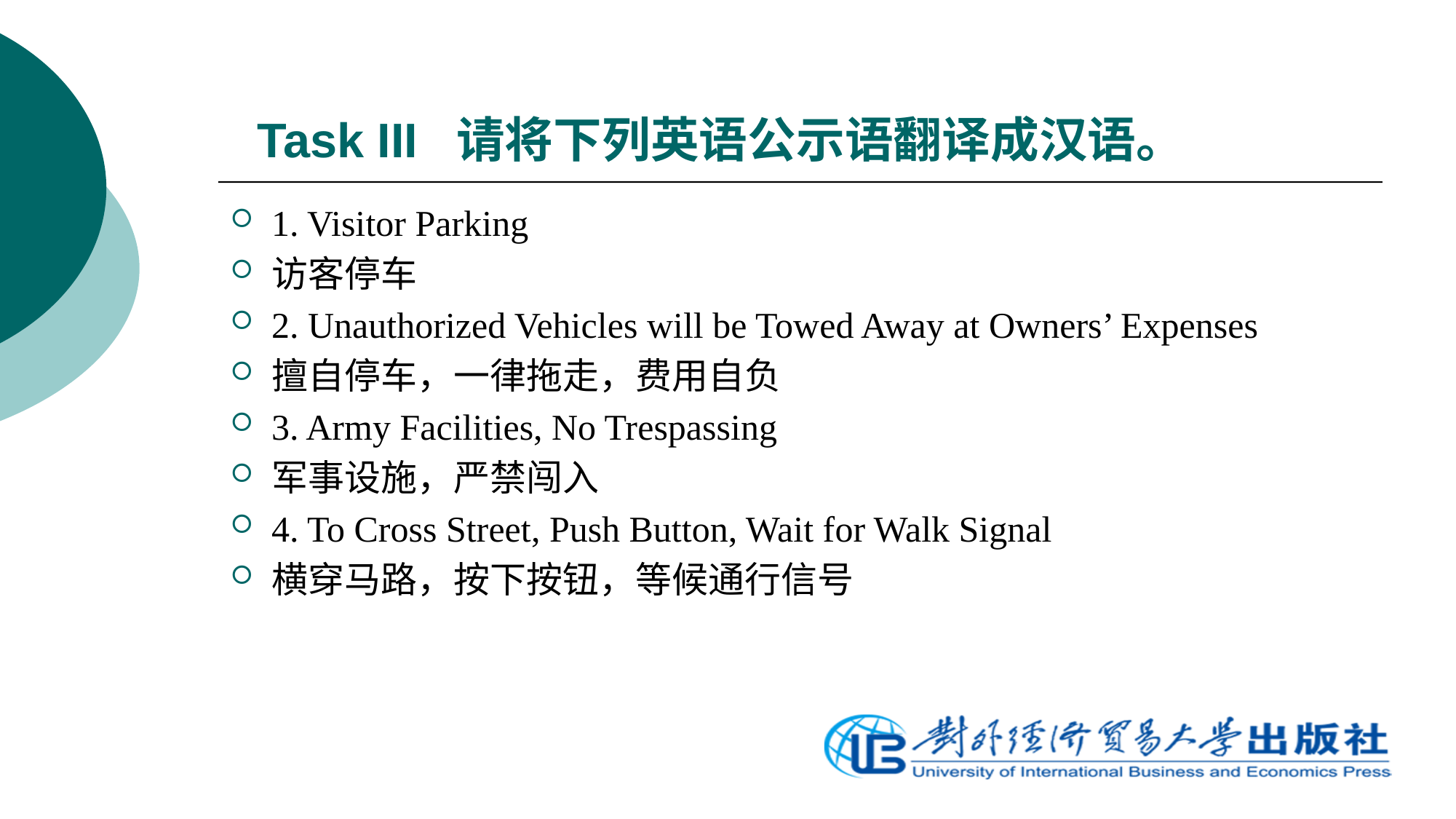

# Task III  请将下列英语公示语翻译成汉语。
1. Visitor Parking
访客停车
2. Unauthorized Vehicles will be Towed Away at Owners’ Expenses
擅自停车，一律拖走，费用自负
3. Army Facilities, No Trespassing
军事设施，严禁闯入
4. To Cross Street, Push Button, Wait for Walk Signal
横穿马路，按下按钮，等候通行信号